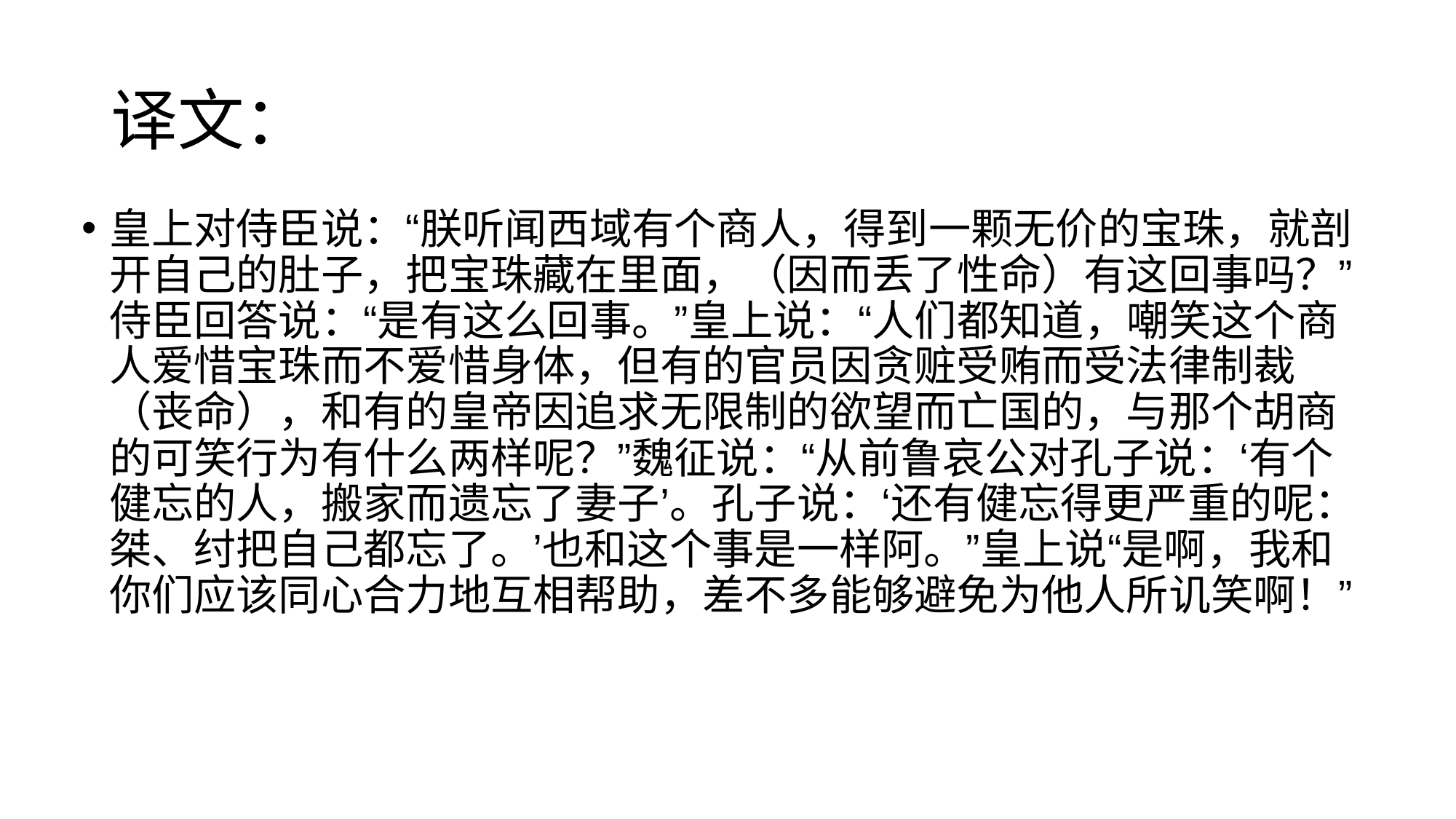

# 译文：
皇上对侍臣说：“朕听闻西域有个商人，得到一颗无价的宝珠，就剖开自己的肚子，把宝珠藏在里面，（因而丢了性命）有这回事吗？”侍臣回答说：“是有这么回事。”皇上说：“人们都知道，嘲笑这个商人爱惜宝珠而不爱惜身体，但有的官员因贪赃受贿而受法律制裁（丧命），和有的皇帝因追求无限制的欲望而亡国的，与那个胡商的可笑行为有什么两样呢？”魏征说：“从前鲁哀公对孔子说：‘有个健忘的人，搬家而遗忘了妻子’。孔子说：‘还有健忘得更严重的呢：桀、纣把自己都忘了。’也和这个事是一样阿。”皇上说“是啊，我和你们应该同心合力地互相帮助，差不多能够避免为他人所讥笑啊！”